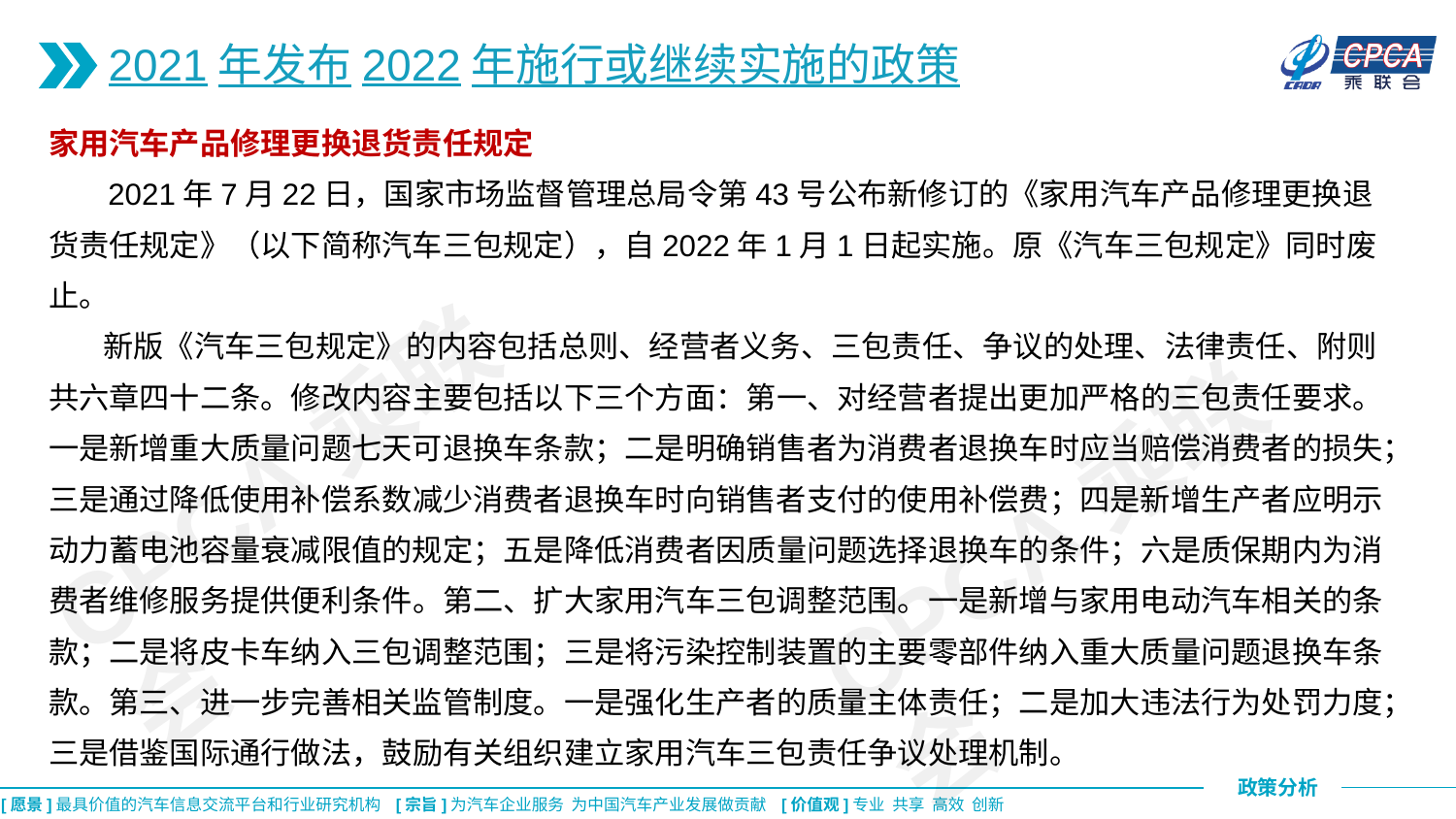

2021年发布2022年施行或继续实施的政策
家用汽车产品修理更换退货责任规定
       2021年7月22日，国家市场监督管理总局令第43号公布新修订的《家用汽车产品修理更换退货责任规定》（以下简称汽车三包规定），自2022年1月1日起实施。原《汽车三包规定》同时废止。
       新版《汽车三包规定》的内容包括总则、经营者义务、三包责任、争议的处理、法律责任、附则共六章四十二条。修改内容主要包括以下三个方面：第一、对经营者提出更加严格的三包责任要求。一是新增重大质量问题七天可退换车条款；二是明确销售者为消费者退换车时应当赔偿消费者的损失；三是通过降低使用补偿系数减少消费者退换车时向销售者支付的使用补偿费；四是新增生产者应明示动力蓄电池容量衰减限值的规定；五是降低消费者因质量问题选择退换车的条件；六是质保期内为消费者维修服务提供便利条件。第二、扩大家用汽车三包调整范围。一是新增与家用电动汽车相关的条款；二是将皮卡车纳入三包调整范围；三是将污染控制装置的主要零部件纳入重大质量问题退换车条款。第三、进一步完善相关监管制度。一是强化生产者的质量主体责任；二是加大违法行为处罚力度；三是借鉴国际通行做法，鼓励有关组织建立家用汽车三包责任争议处理机制。
CPCA乘联会
CPCA乘联会